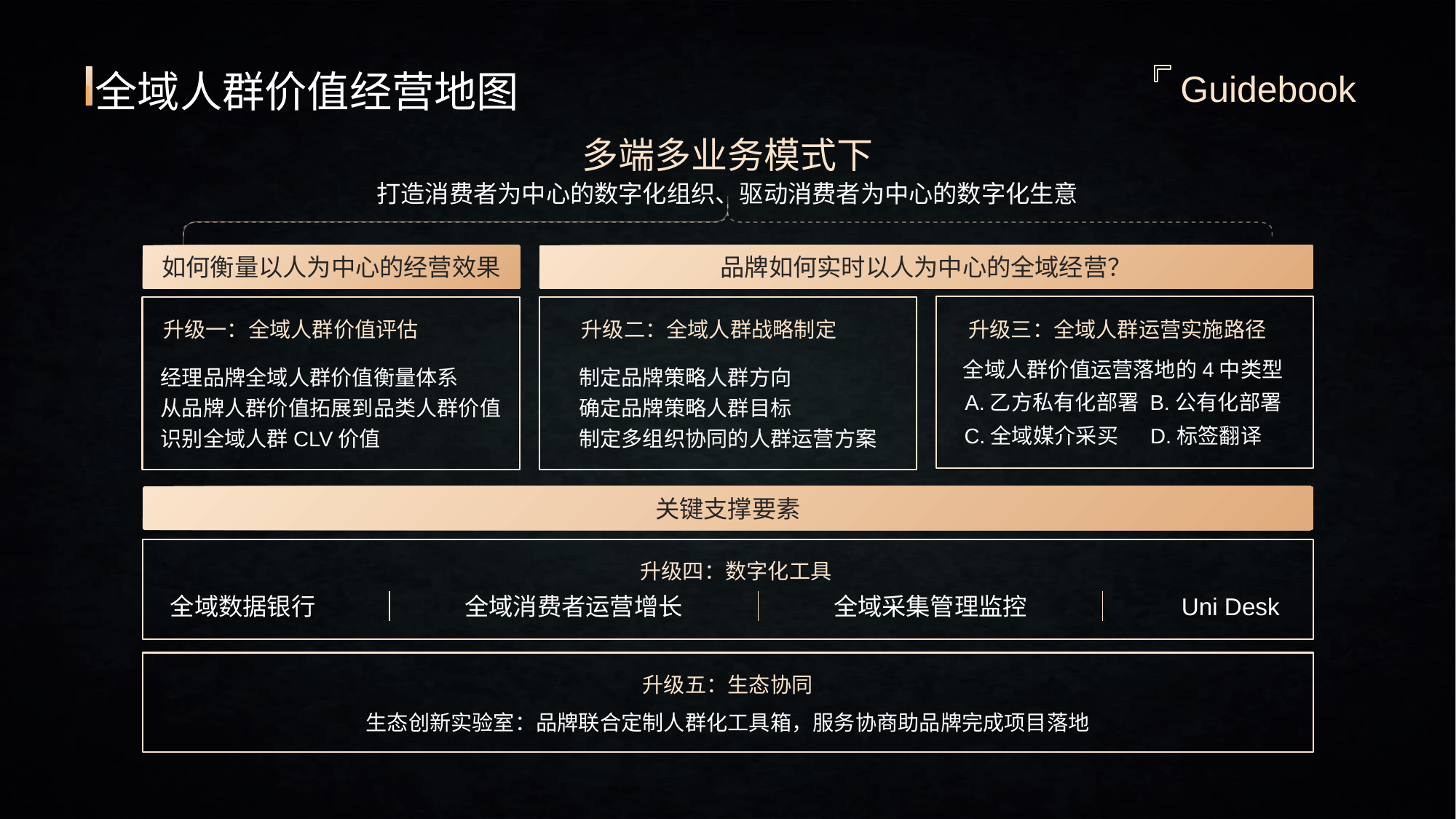

全域人群价值经营地图

Guidebook

多端多业务模式下
打造消费者为中心的数字化组织、驱动消费者为中心的数字化生意

品牌如何实时以人为中心的全域经营？
如何衡量以人为中心的经营效果

升级三：全域人群运营实施路径
全域人群价值运营落地的4中类型
A.乙方私有化部署
B.公有化部署
D.标签翻译
C.全域媒介采买
升级一：全域人群价值评估
升级二：全域人群战略制定
经理品牌全域人群价值衡量体系
从品牌人群价值拓展到品类人群价值
识别全域人群CLV价值
制定品牌策略人群方向
确定品牌策略人群目标
制定多组织协同的人群运营方案

关键支撑要素
关键支撑要素

升级四：数字化工具
全域数据银行
全域消费者运营增长
全域采集管理监控
Uni Desk

升级五：生态协同
生态创新实验室：品牌联合定制人群化工具箱，服务协商助品牌完成项目落地